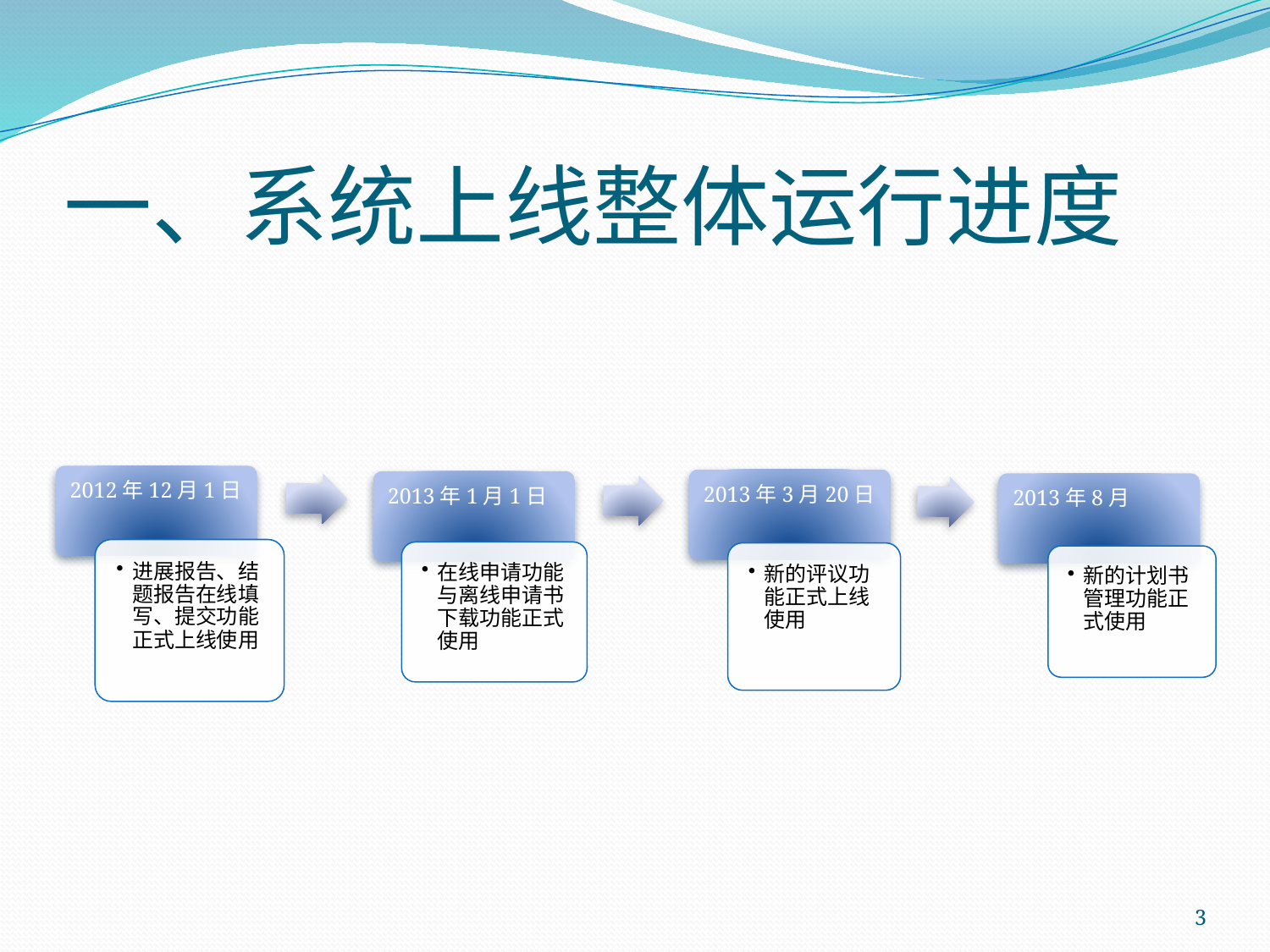

# 一、系统上线整体运行进度
2012年12月1日
进展报告、结题报告在线填写、提交功能正式上线使用

2013年1月1日
在线申请功能与离线申请书下载功能正式使用

2013年3月20日
新的评议功能正式上线使用

2013年8月
新的计划书管理功能正式使用
3